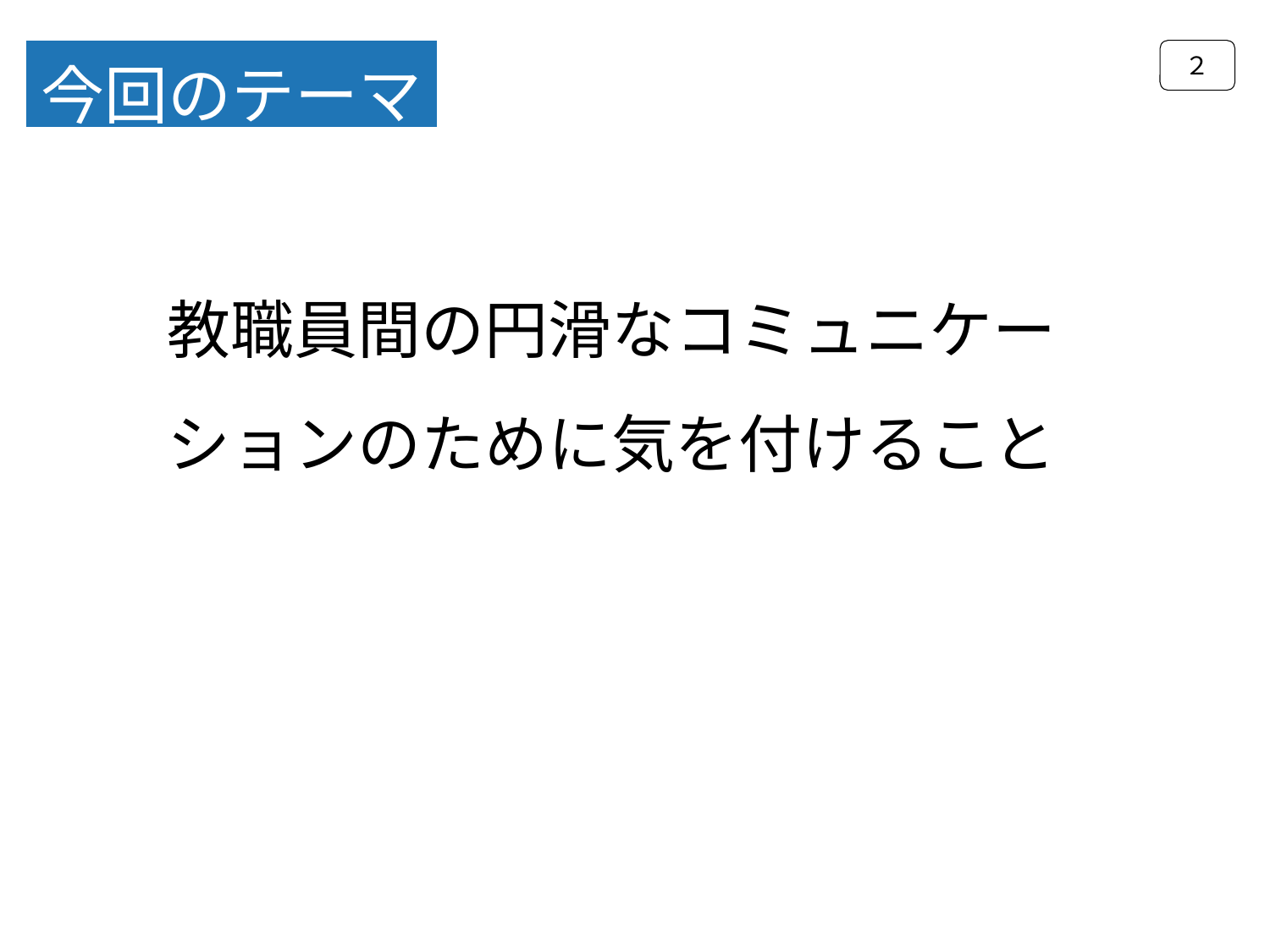

２
今回のテーマ
教職員間の円滑なコミュニケーションのために気を付けること